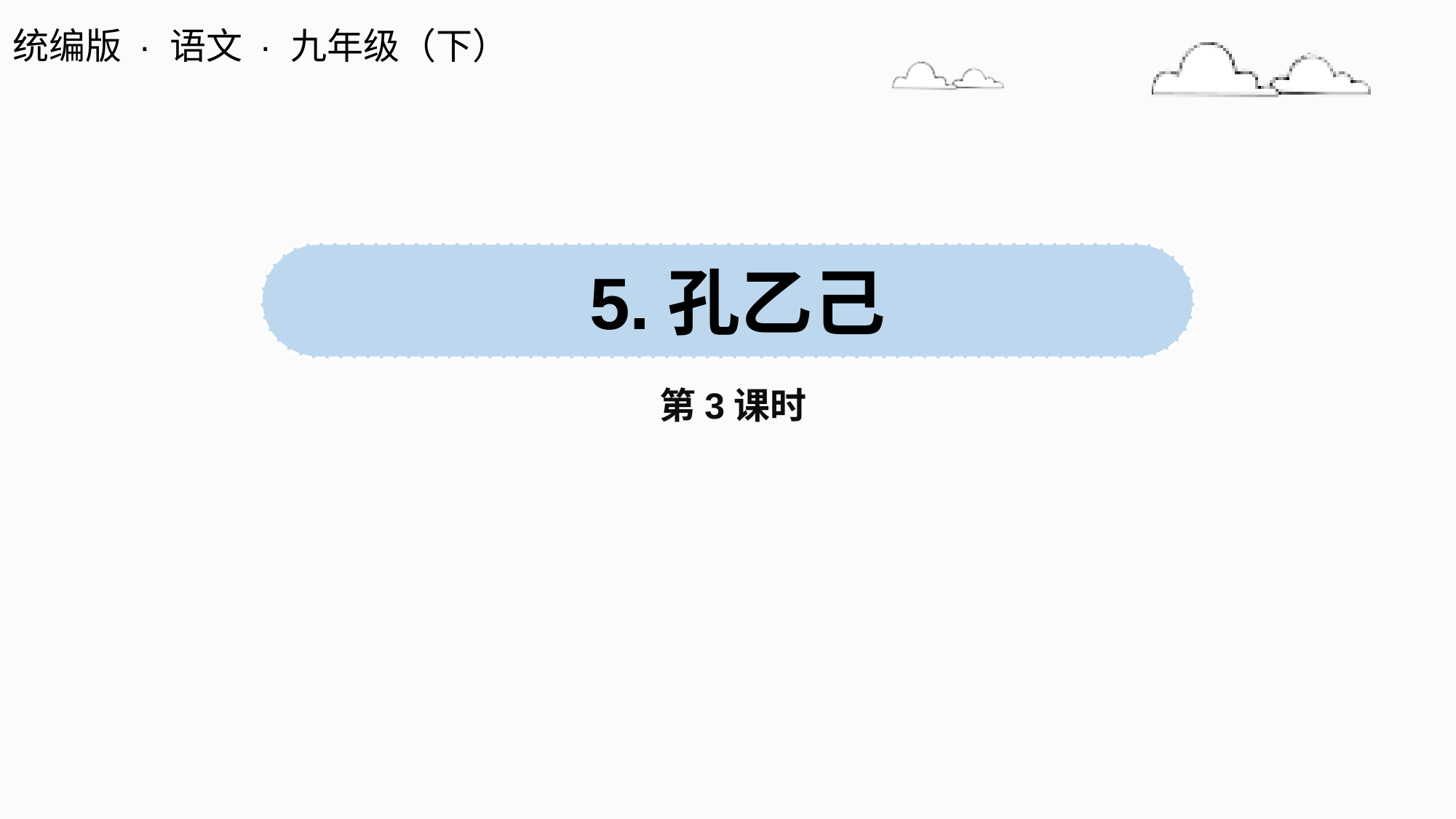

统编版 · 语文 · 九年级（下）
 5.孔乙己
第3课时